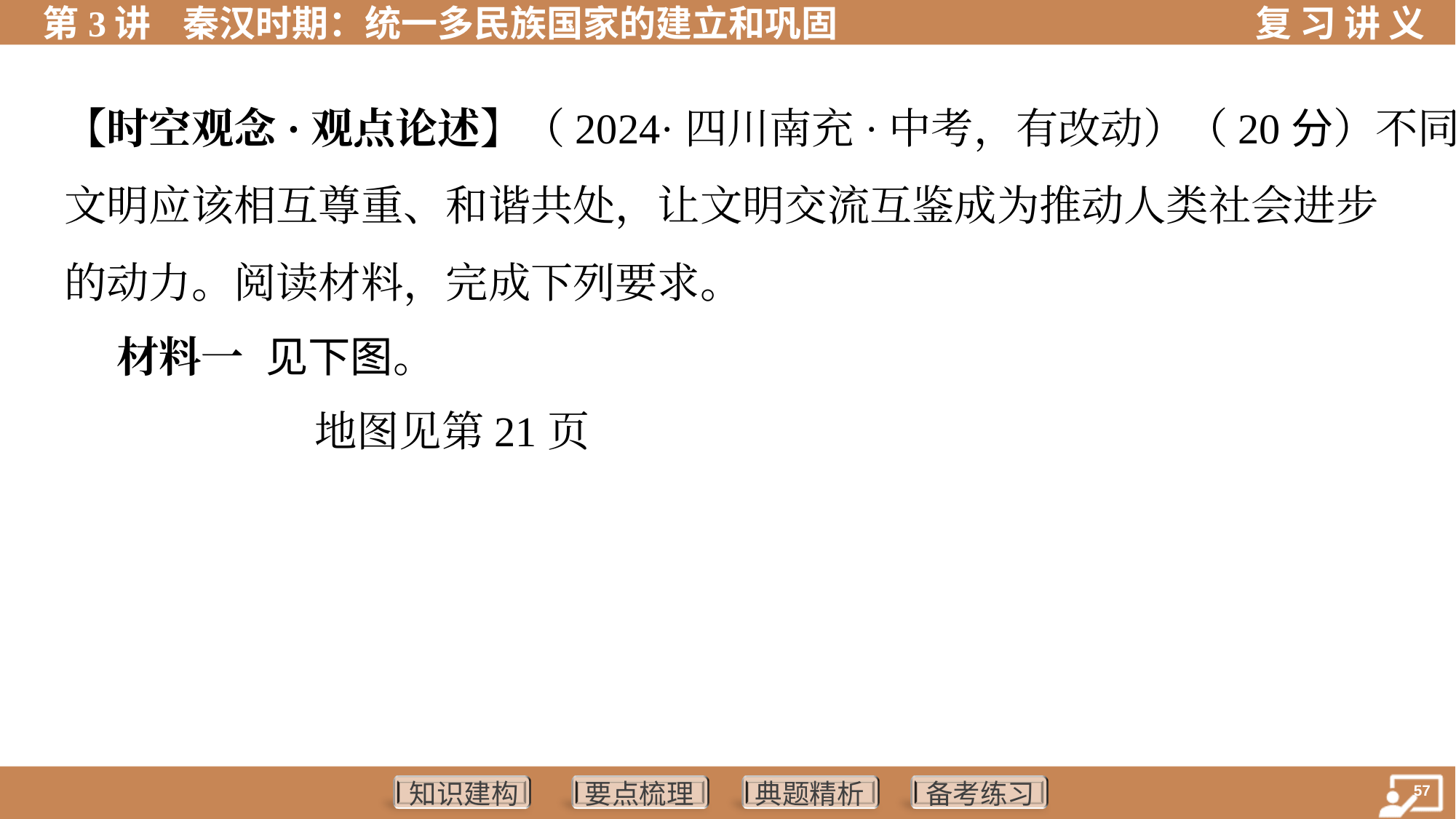

【时空观念·观点论述】（2024·四川南充·中考，有改动）（20分）不同
文明应该相互尊重、和谐共处，让文明交流互鉴成为推动人类社会进步
的动力。阅读材料，完成下列要求。
    材料一  见下图。
                      地图见第21页